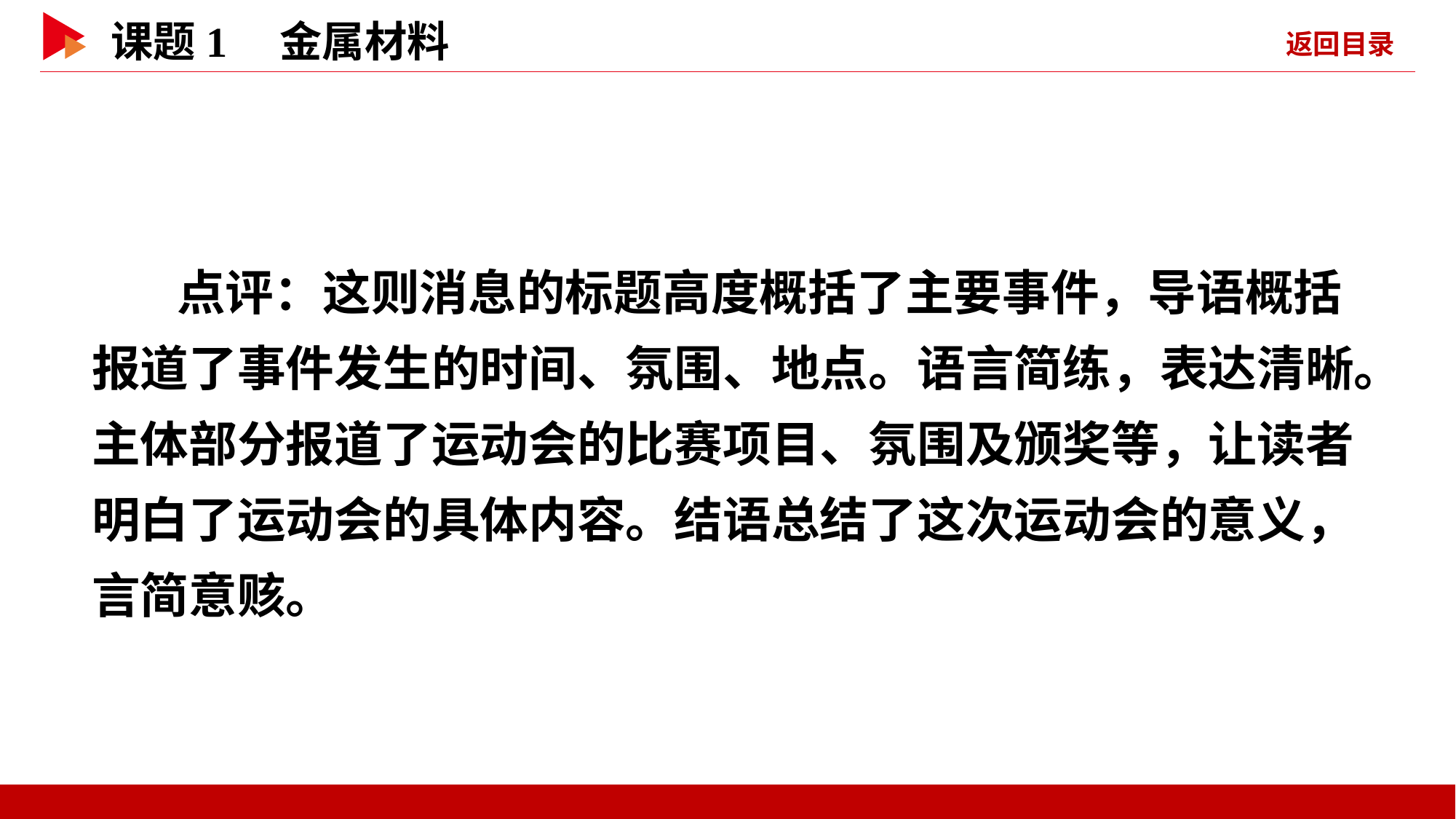

点评：这则消息的标题高度概括了主要事件，导语概括报道了事件发生的时间、氛围、地点。语言简练，表达清晰。主体部分报道了运动会的比赛项目、氛围及颁奖等，让读者明白了运动会的具体内容。结语总结了这次运动会的意义，言简意赅。